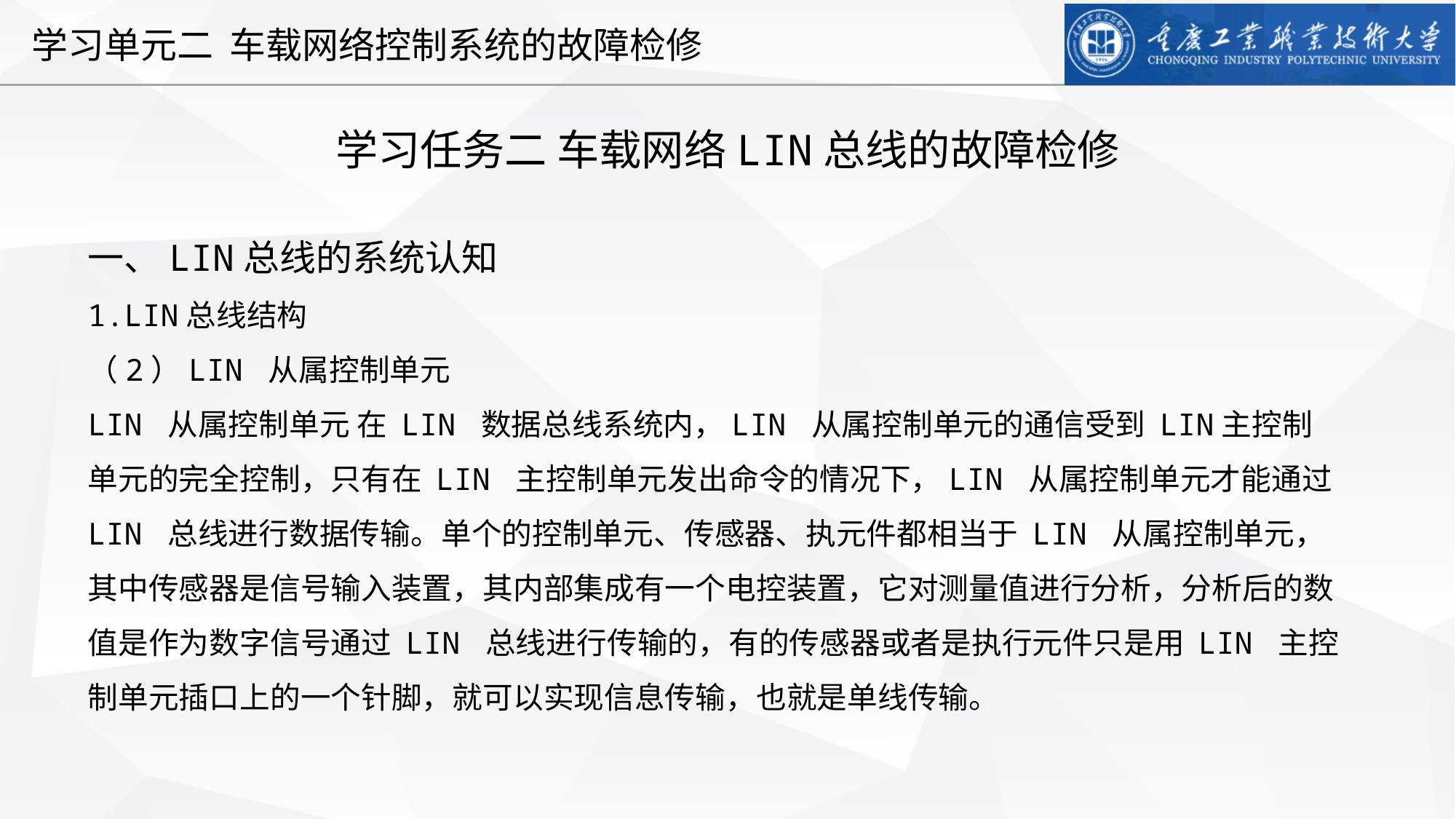

学习任务二 车载网络LIN总线的故障检修
一、LIN总线的系统认知
1.LIN总线结构
（2）LIN 从属控制单元
LIN 从属控制单元 在 LIN 数据总线系统内，LIN 从属控制单元的通信受到 LIN主控制单元的完全控制，只有在 LIN 主控制单元发出命令的情况下，LIN 从属控制单元才能通过 LIN 总线进行数据传输。单个的控制单元、传感器、执元件都相当于 LIN 从属控制单元，其中传感器是信号输入装置，其内部集成有一个电控装置，它对测量值进行分析，分析后的数值是作为数字信号通过 LIN 总线进行传输的，有的传感器或者是执行元件只是用 LIN 主控制单元插口上的一个针脚，就可以实现信息传输，也就是单线传输。